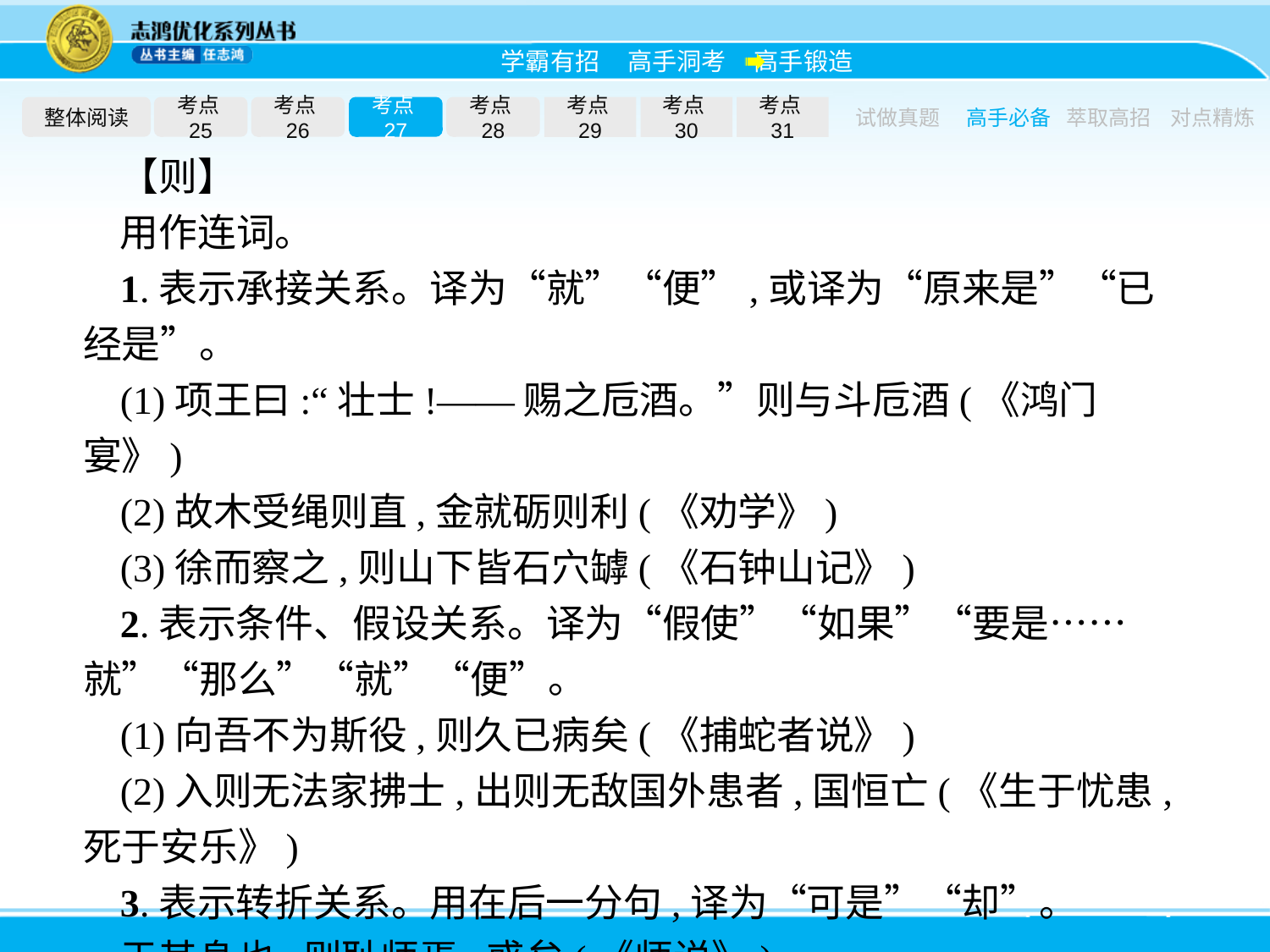

整体阅读
考点25
考点26
考点27
考点28
考点29
考点30
考点31
试做真题
高手必备
萃取高招
对点精炼
【则】
用作连词。
1.表示承接关系。译为“就”“便”,或译为“原来是”“已经是”。
(1)项王曰:“壮士!——赐之卮酒。”则与斗卮酒(《鸿门宴》)
(2)故木受绳则直,金就砺则利(《劝学》)
(3)徐而察之,则山下皆石穴罅(《石钟山记》)
2.表示条件、假设关系。译为“假使”“如果”“要是……就”“那么”“就”“便”。
(1)向吾不为斯役,则久已病矣(《捕蛇者说》)
(2)入则无法家拂士,出则无敌国外患者,国恒亡(《生于忧患,死于安乐》)
3.表示转折关系。用在后一分句,译为“可是”“却”。
于其身也,则耻师焉,惑矣(《师说》)